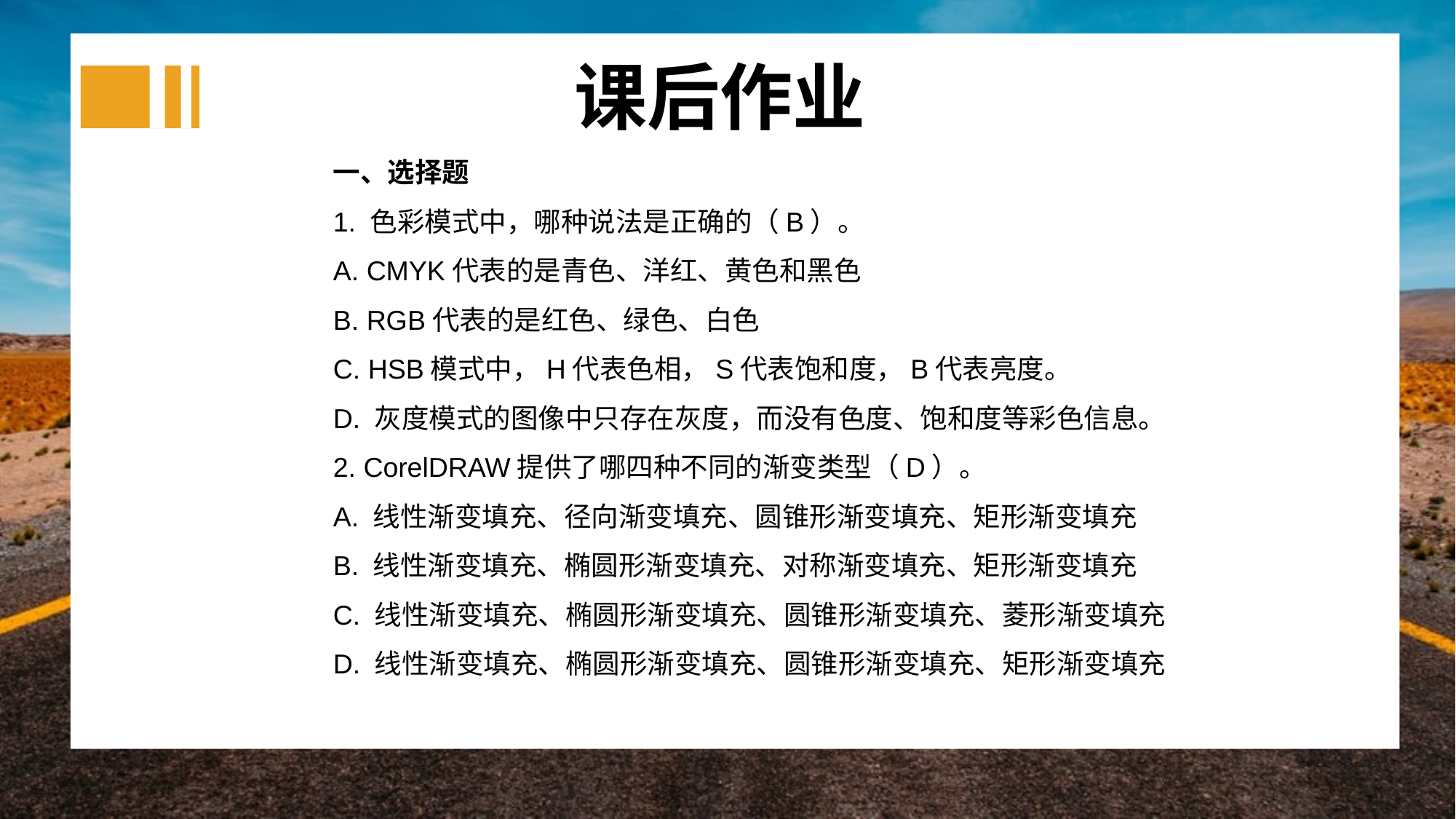

课后作业

一、选择题
1. 色彩模式中，哪种说法是正确的（B）。
A. CMYK代表的是青色、洋红、黄色和黑色
B. RGB代表的是红色、绿色、白色
C. HSB模式中，H代表色相，S代表饱和度，B代表亮度。
D. 灰度模式的图像中只存在灰度，而没有色度、饱和度等彩色信息。
2. CorelDRAW提供了哪四种不同的渐变类型（D）。
A. 线性渐变填充、径向渐变填充、圆锥形渐变填充、矩形渐变填充
B. 线性渐变填充、椭圆形渐变填充、对称渐变填充、矩形渐变填充
C. 线性渐变填充、椭圆形渐变填充、圆锥形渐变填充、菱形渐变填充
D. 线性渐变填充、椭圆形渐变填充、圆锥形渐变填充、矩形渐变填充